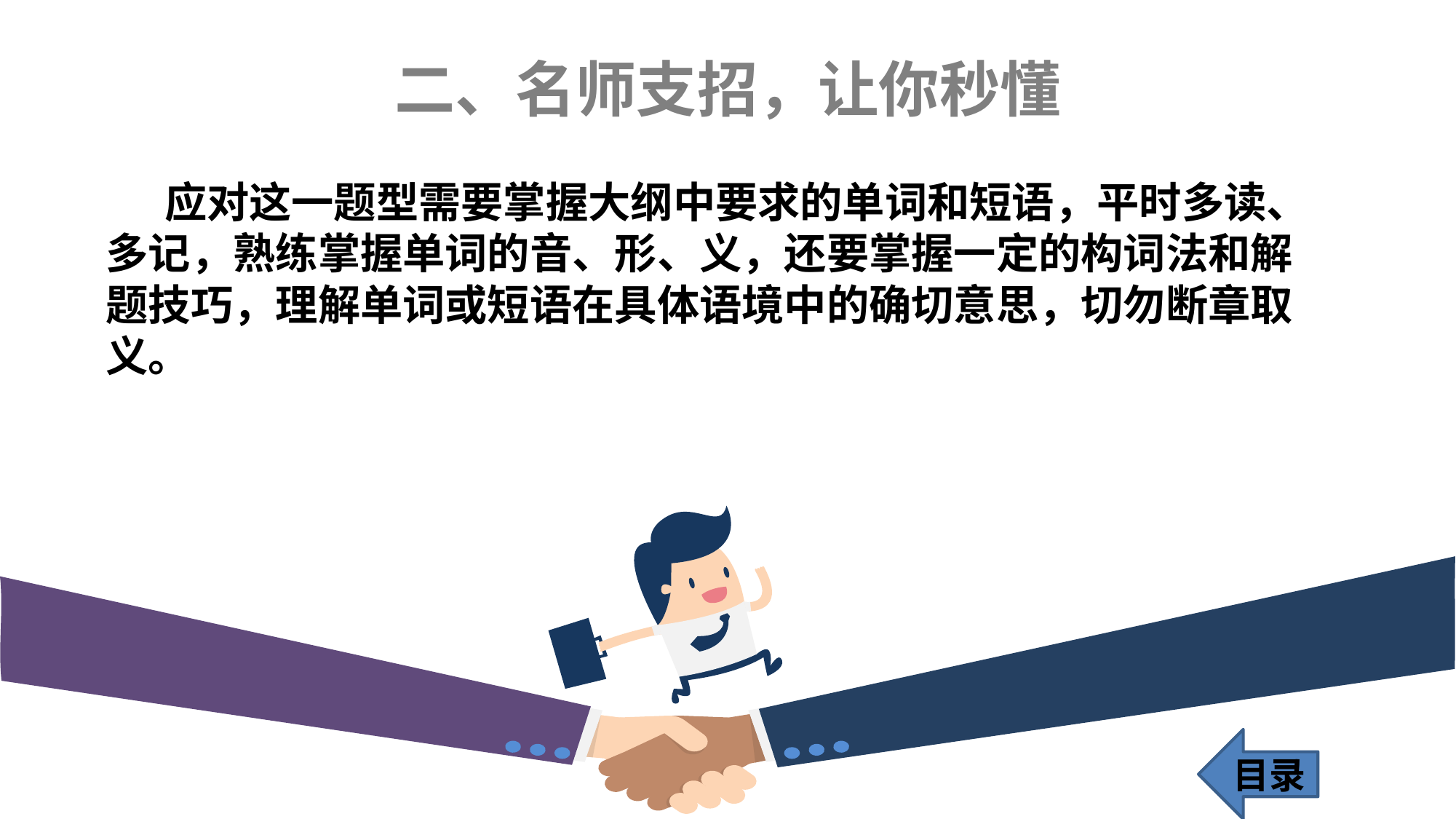

二、名师支招，让你秒懂
     应对这一题型需要掌握大纲中要求的单词和短语，平时多读、多记，熟练掌握单词的音、形、义，还要掌握一定的构词法和解题技巧，理解单词或短语在具体语境中的确切意思，切勿断章取义。

目录